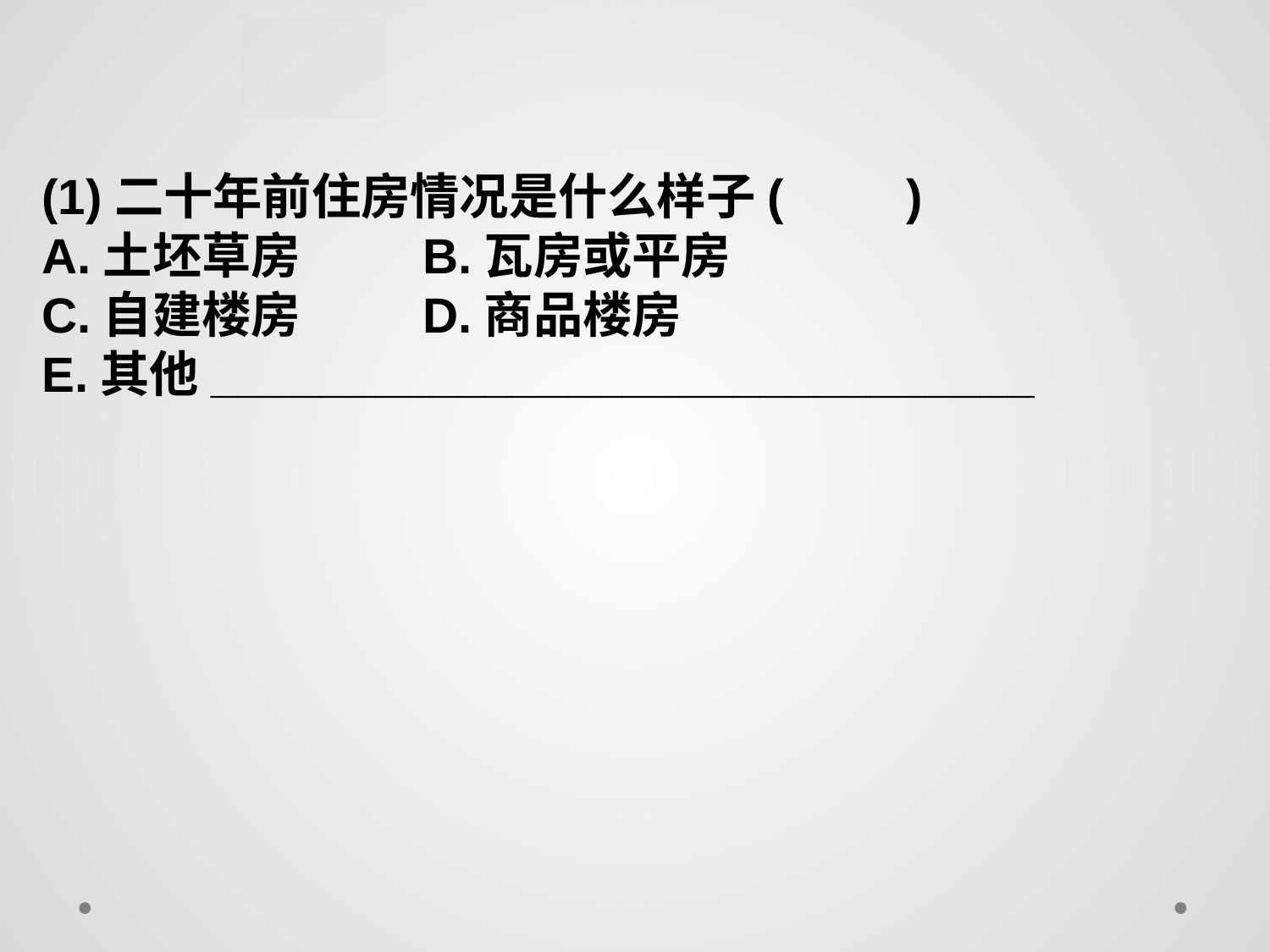

(1)二十年前住房情况是什么样子(　　)
A.土坯草房　　	B.瓦房或平房
C.自建楼房　	D.商品楼房
E.其他______________________________